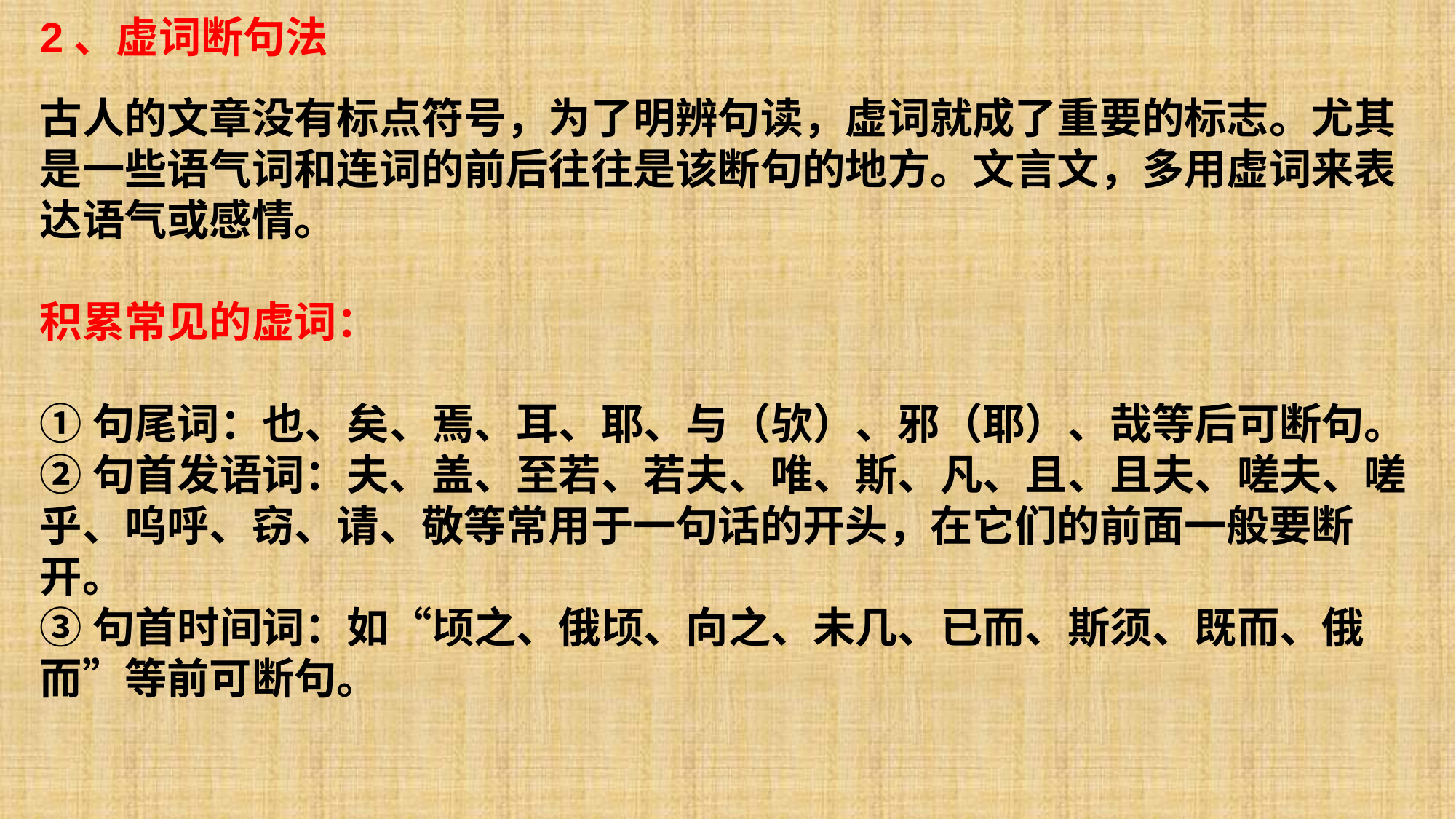

2、虚词断句法
古人的文章没有标点符号，为了明辨句读，虚词就成了重要的标志。尤其是一些语气词和连词的前后往往是该断句的地方。文言文，多用虚词来表达语气或感情。

积累常见的虚词：

①句尾词：也、矣、焉、耳、耶、与（欤）、邪（耶）、哉等后可断句。
②句首发语词：夫、盖、至若、若夫、唯、斯、凡、且、且夫、嗟夫、嗟乎、呜呼、窃、请、敬等常用于一句话的开头，在它们的前面一般要断开。
③句首时间词：如“顷之、俄顷、向之、未几、已而、斯须、既而、俄而”等前可断句。